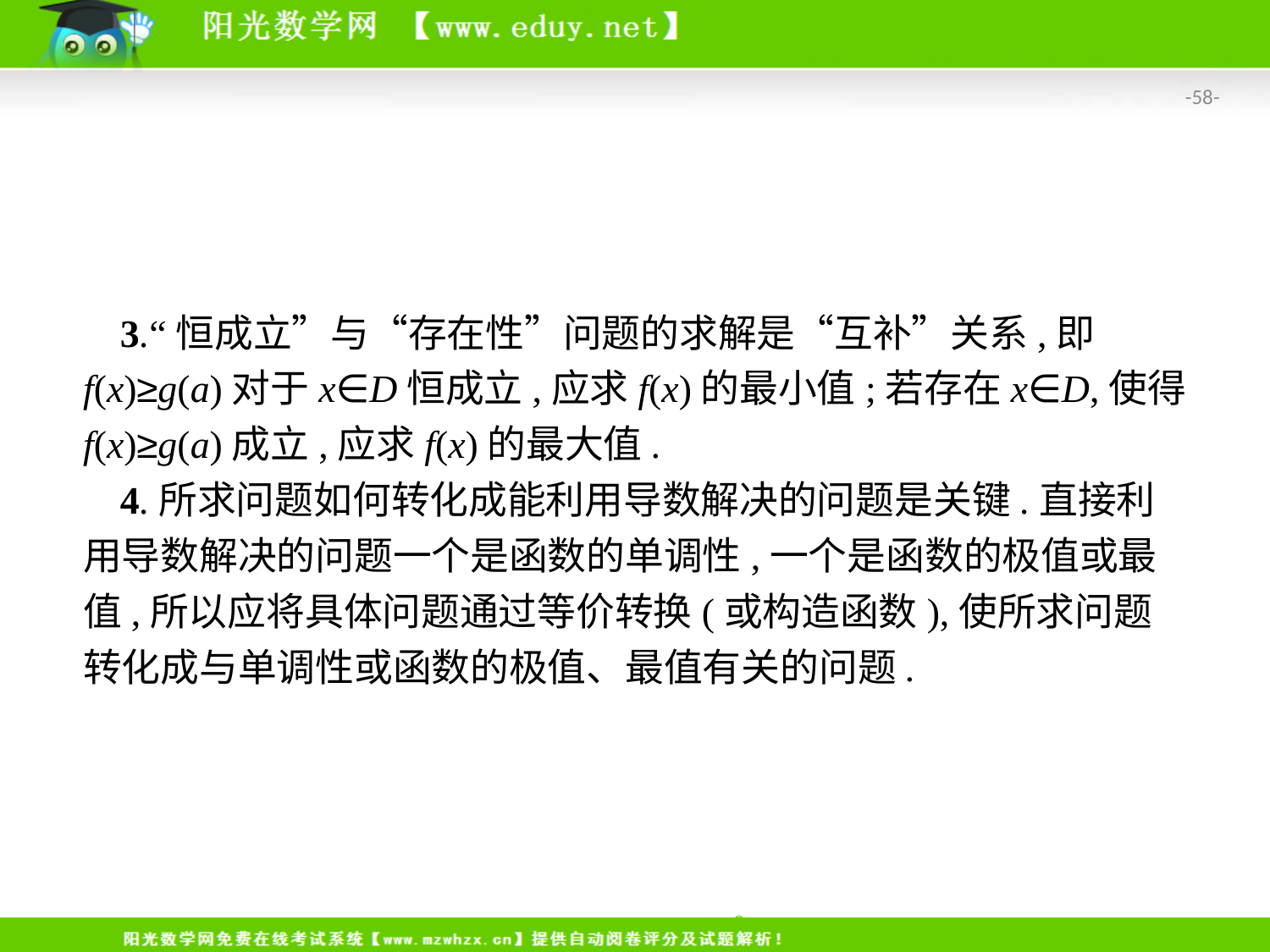

-58-
3.“恒成立”与“存在性”问题的求解是“互补”关系,即f(x)≥g(a)对于x∈D恒成立,应求f(x)的最小值;若存在x∈D,使得f(x)≥g(a)成立,应求f(x)的最大值.
4.所求问题如何转化成能利用导数解决的问题是关键.直接利用导数解决的问题一个是函数的单调性,一个是函数的极值或最值,所以应将具体问题通过等价转换(或构造函数),使所求问题转化成与单调性或函数的极值、最值有关的问题.